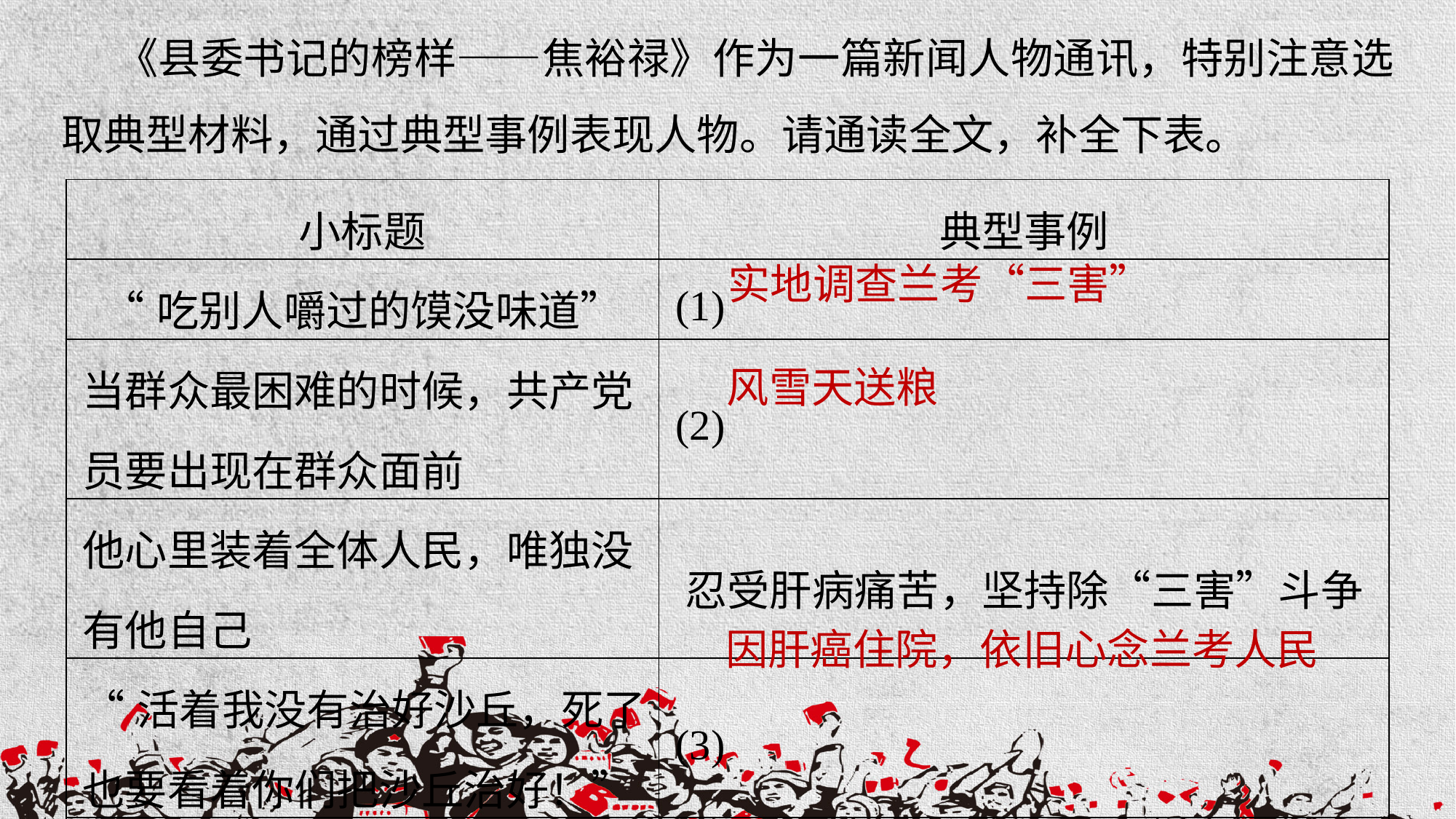

《县委书记的榜样——焦裕禄》作为一篇新闻人物通讯，特别注意选取典型材料，通过典型事例表现人物。请通读全文，补全下表。
| 小标题 | 典型事例 |
| --- | --- |
| “吃别人嚼过的馍没味道” | (1) |
| 当群众最困难的时候，共产党员要出现在群众面前 | (2) |
| 他心里装着全体人民，唯独没有他自己 | 忍受肝病痛苦，坚持除“三害”斗争 |
| “活着我没有治好沙丘，死了也要看着你们把沙丘治好！” | (3) |
| 他没有死，他还活着 | 焦裕禄精神的影响 |
实地调查兰考“三害”
风雪天送粮
因肝癌住院，依旧心念兰考人民